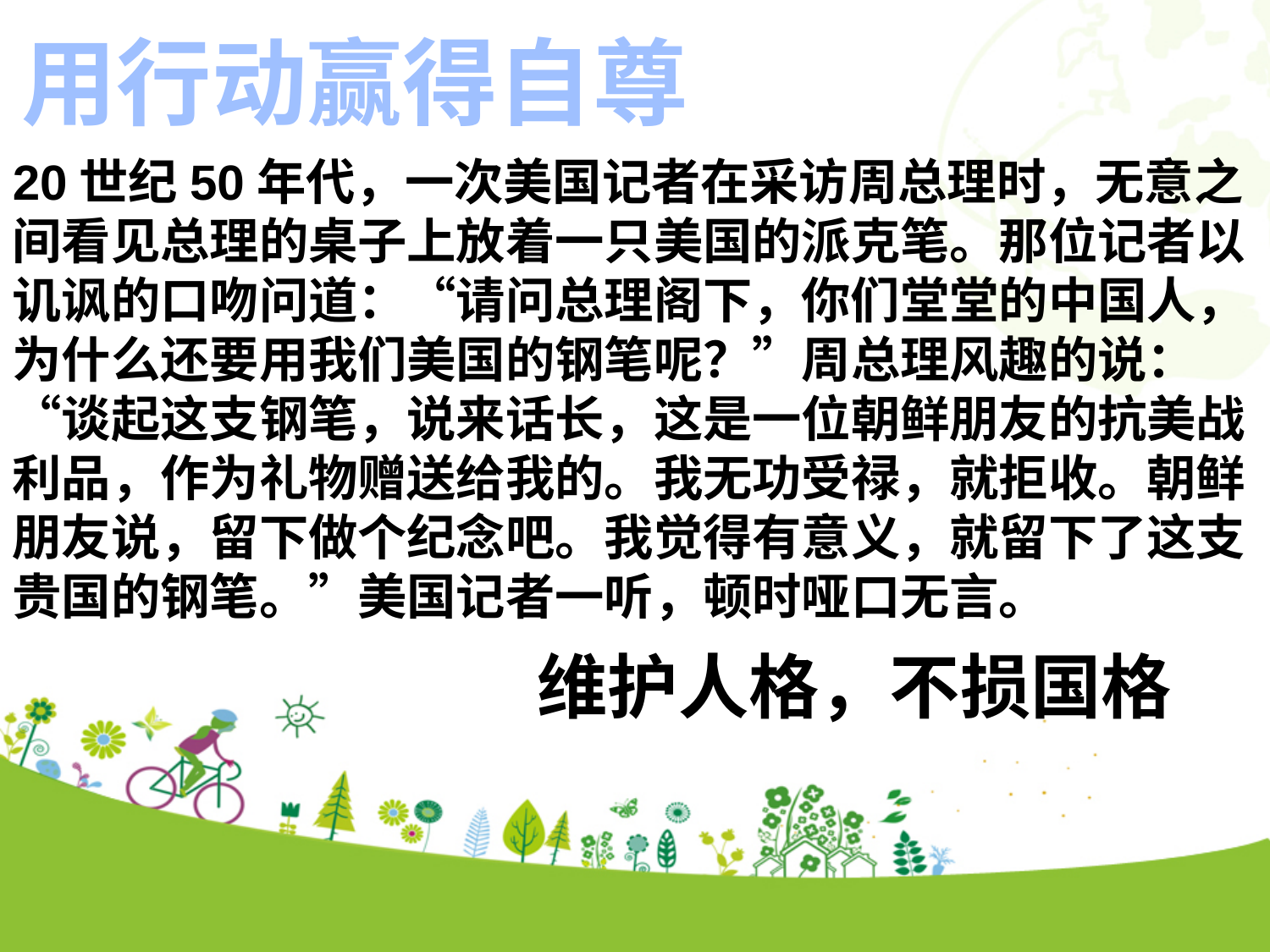

用行动赢得自尊
20世纪50年代，一次美国记者在采访周总理时，无意之间看见总理的桌子上放着一只美国的派克笔。那位记者以讥讽的口吻问道：“请问总理阁下，你们堂堂的中国人，为什么还要用我们美国的钢笔呢？”周总理风趣的说：“谈起这支钢笔，说来话长，这是一位朝鲜朋友的抗美战利品，作为礼物赠送给我的。我无功受禄，就拒收。朝鲜朋友说，留下做个纪念吧。我觉得有意义，就留下了这支贵国的钢笔。”美国记者一听，顿时哑口无言。
点击添加文本
点击添加文本
点击添加文本
维护人格，不损国格
点击添加文本